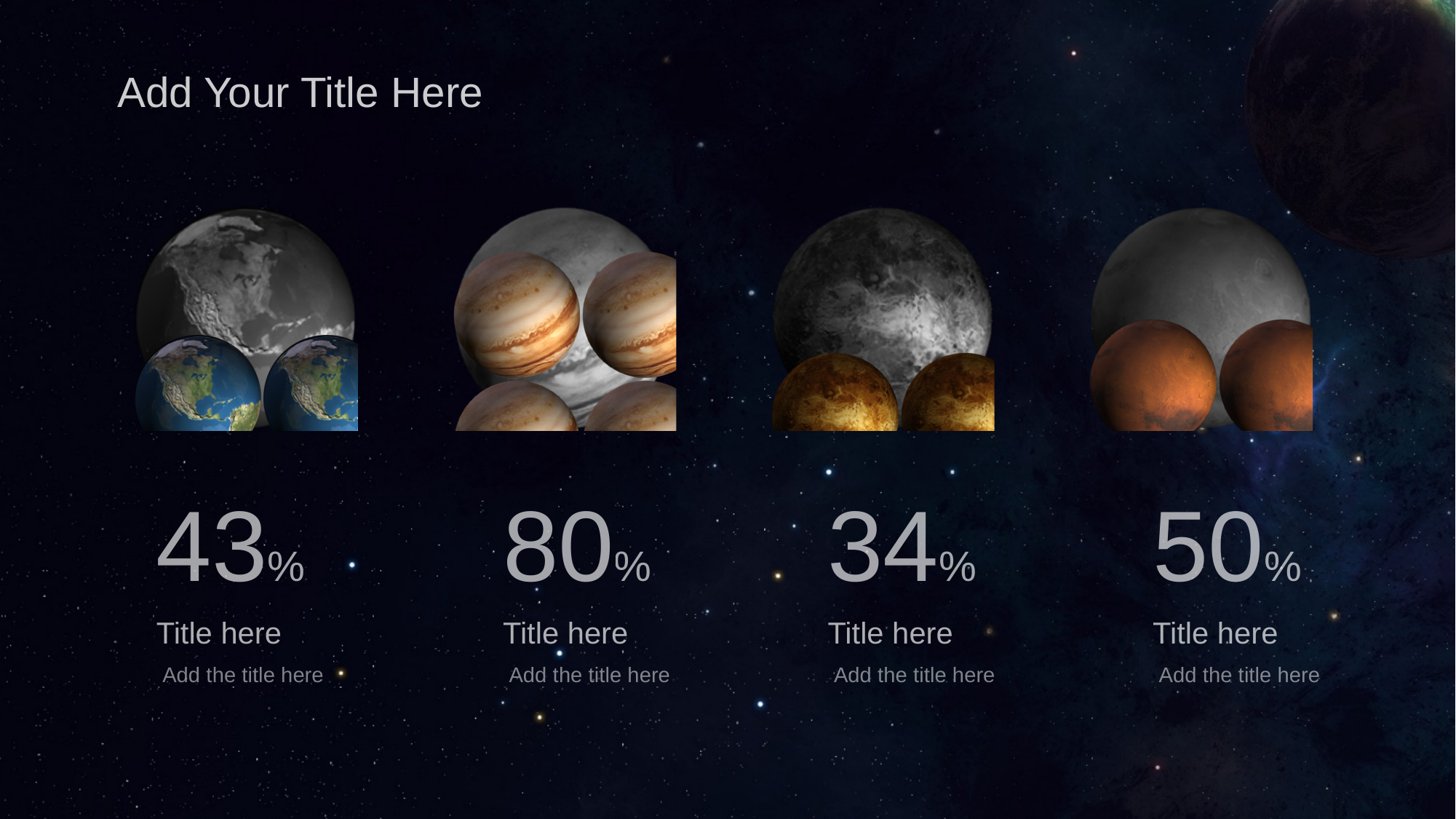

Add Your Title Here

### Chart

| Category | 系列 2 | 系列 1 |
|---|---|---|
| 类别 1 | 10.0 | 4.3 |
| 类别 2 | 10.0 | 8.0 |
| 类别 3 | 10.0 | 3.5 |
| 类别 4 | 10.0 | 5.0 |
43%
80%
34%
50%
Title here
Title here
Title here
Title here
Add the title here
Add the title here
Add the title here
Add the title here